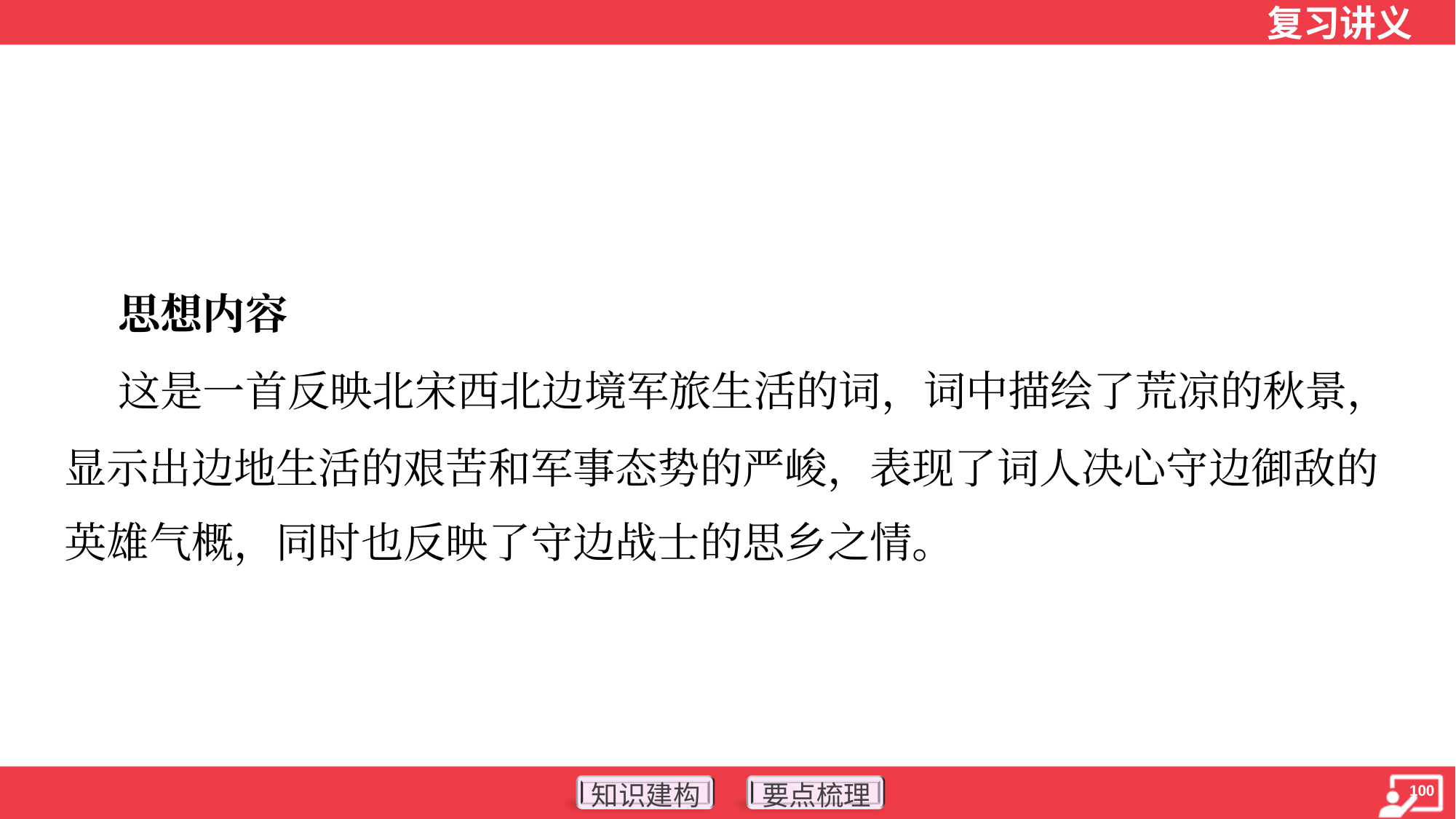

思想内容
    这是一首反映北宋西北边境军旅生活的词，词中描绘了荒凉的秋景，
显示出边地生活的艰苦和军事态势的严峻，表现了词人决心守边御敌的
英雄气概，同时也反映了守边战士的思乡之情。